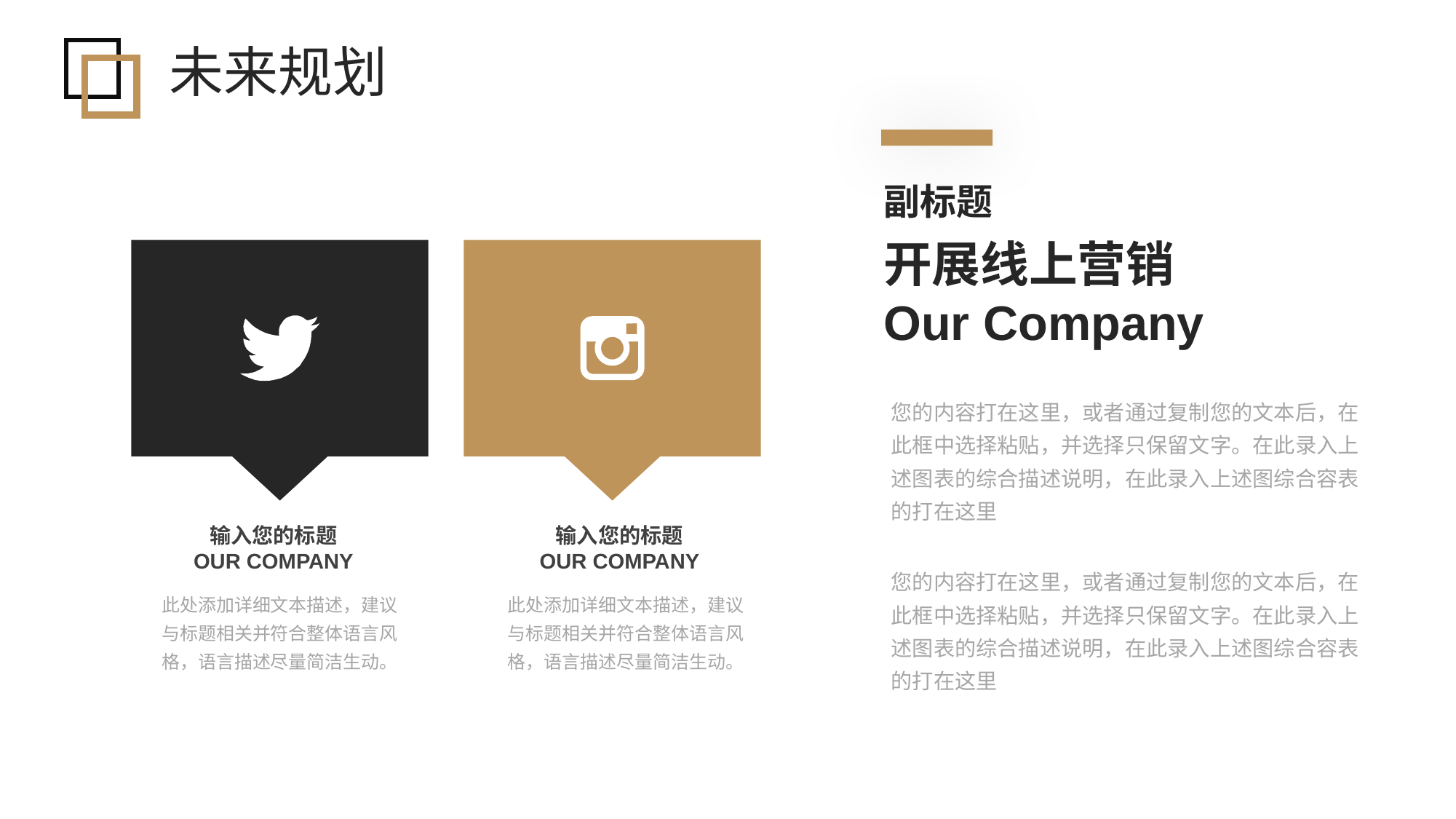

未来规划

副标题
开展线上营销
Our Company

您的内容打在这里，或者通过复制您的文本后，在此框中选择粘贴，并选择只保留文字。在此录入上述图表的综合描述说明，在此录入上述图综合容表的打在这里
输入您的标题
OUR COMPANY
输入您的标题
OUR COMPANY
您的内容打在这里，或者通过复制您的文本后，在此框中选择粘贴，并选择只保留文字。在此录入上述图表的综合描述说明，在此录入上述图综合容表的打在这里
此处添加详细文本描述，建议与标题相关并符合整体语言风格，语言描述尽量简洁生动。
此处添加详细文本描述，建议与标题相关并符合整体语言风格，语言描述尽量简洁生动。